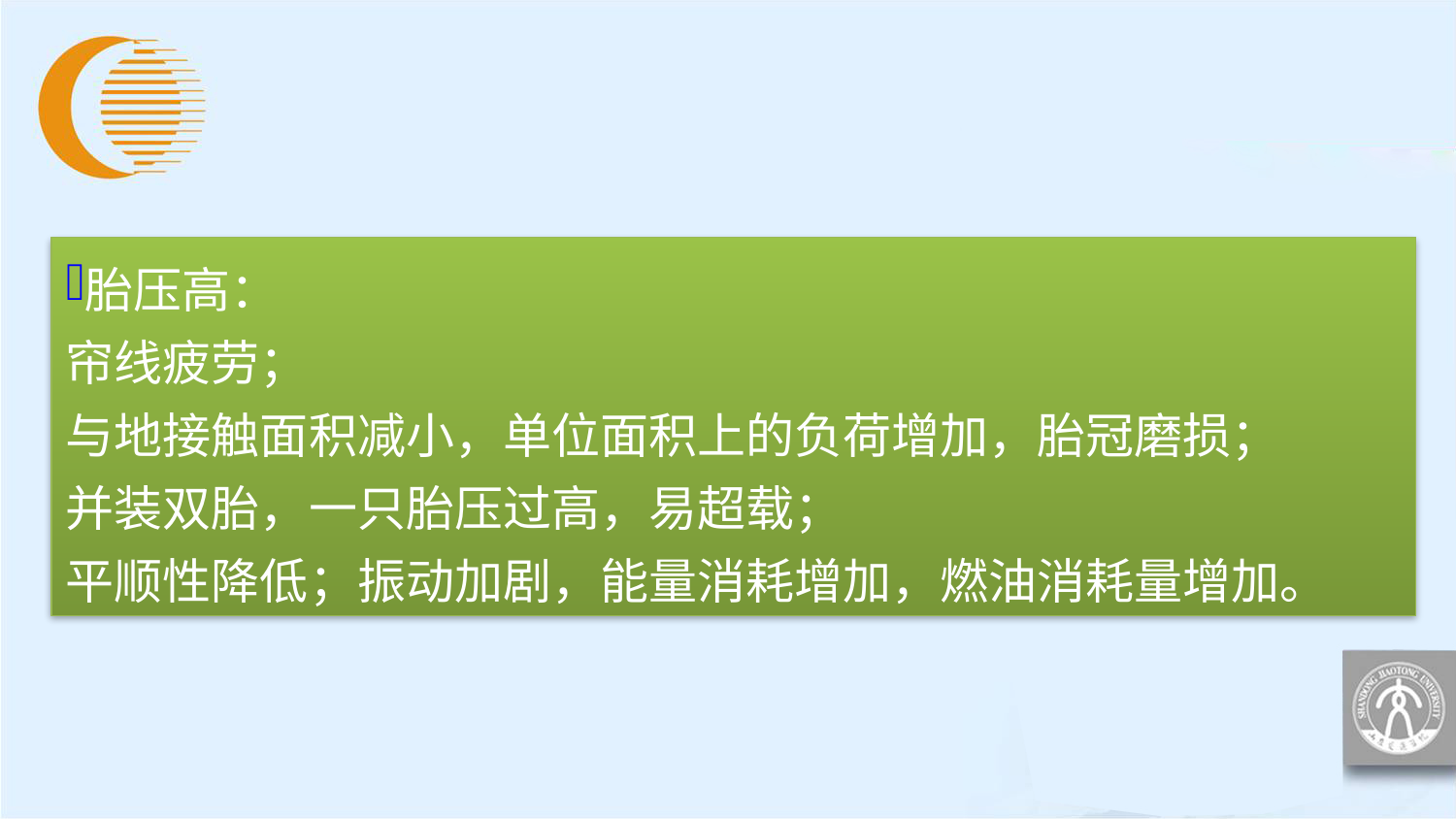

胎压高：
帘线疲劳；
与地接触面积减小，单位面积上的负荷增加，胎冠磨损；
并装双胎，一只胎压过高，易超载；
平顺性降低；振动加剧，能量消耗增加，燃油消耗量增加。